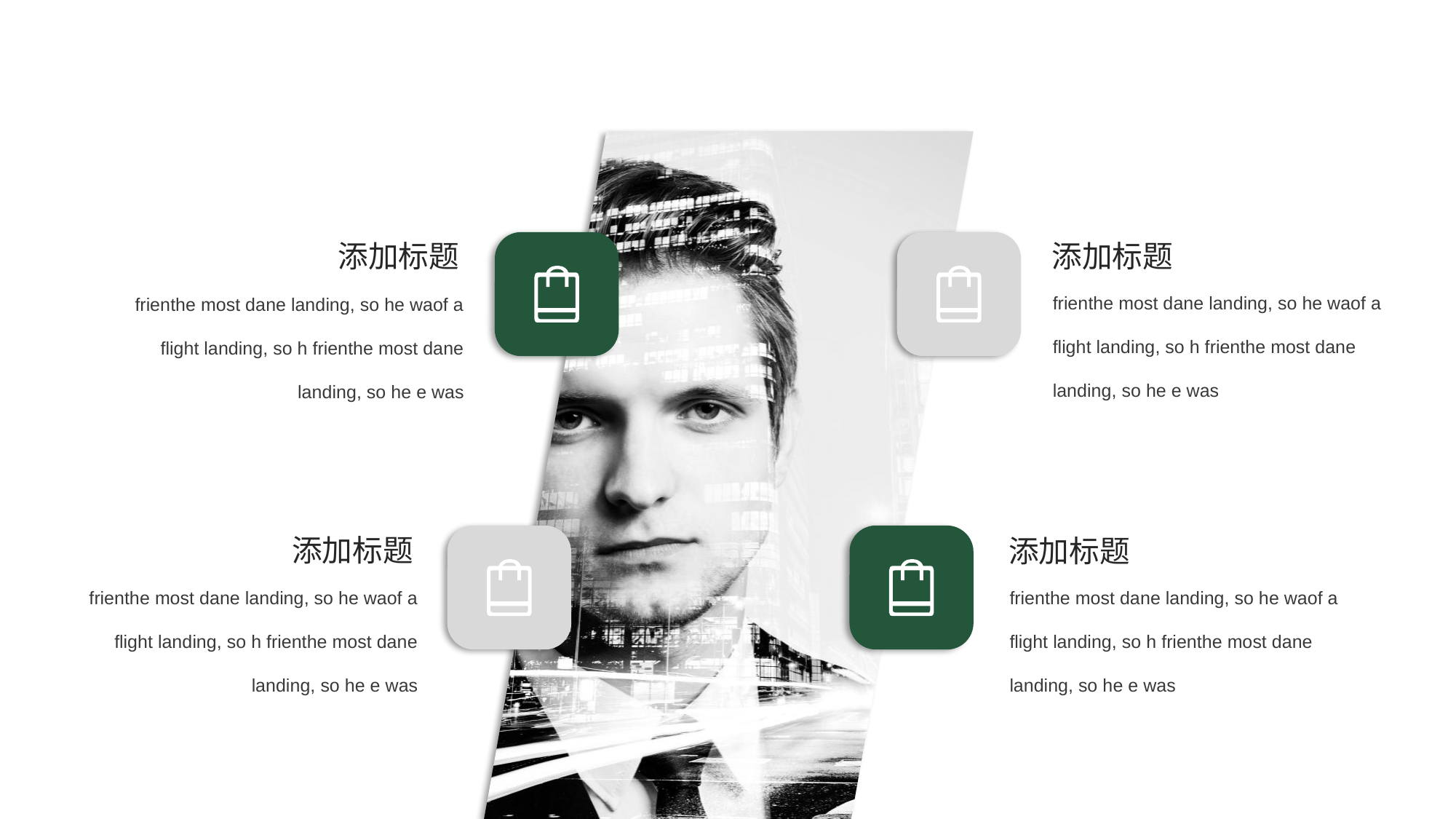

添加标题
添加标题

frienthe most dane landing, so he waof a flight landing, so h frienthe most dane landing, so he e was

frienthe most dane landing, so he waof a flight landing, so h frienthe most dane landing, so he e was

添加标题

添加标题

frienthe most dane landing, so he waof a flight landing, so h frienthe most dane landing, so he e was

frienthe most dane landing, so he waof a flight landing, so h frienthe most dane landing, so he e was